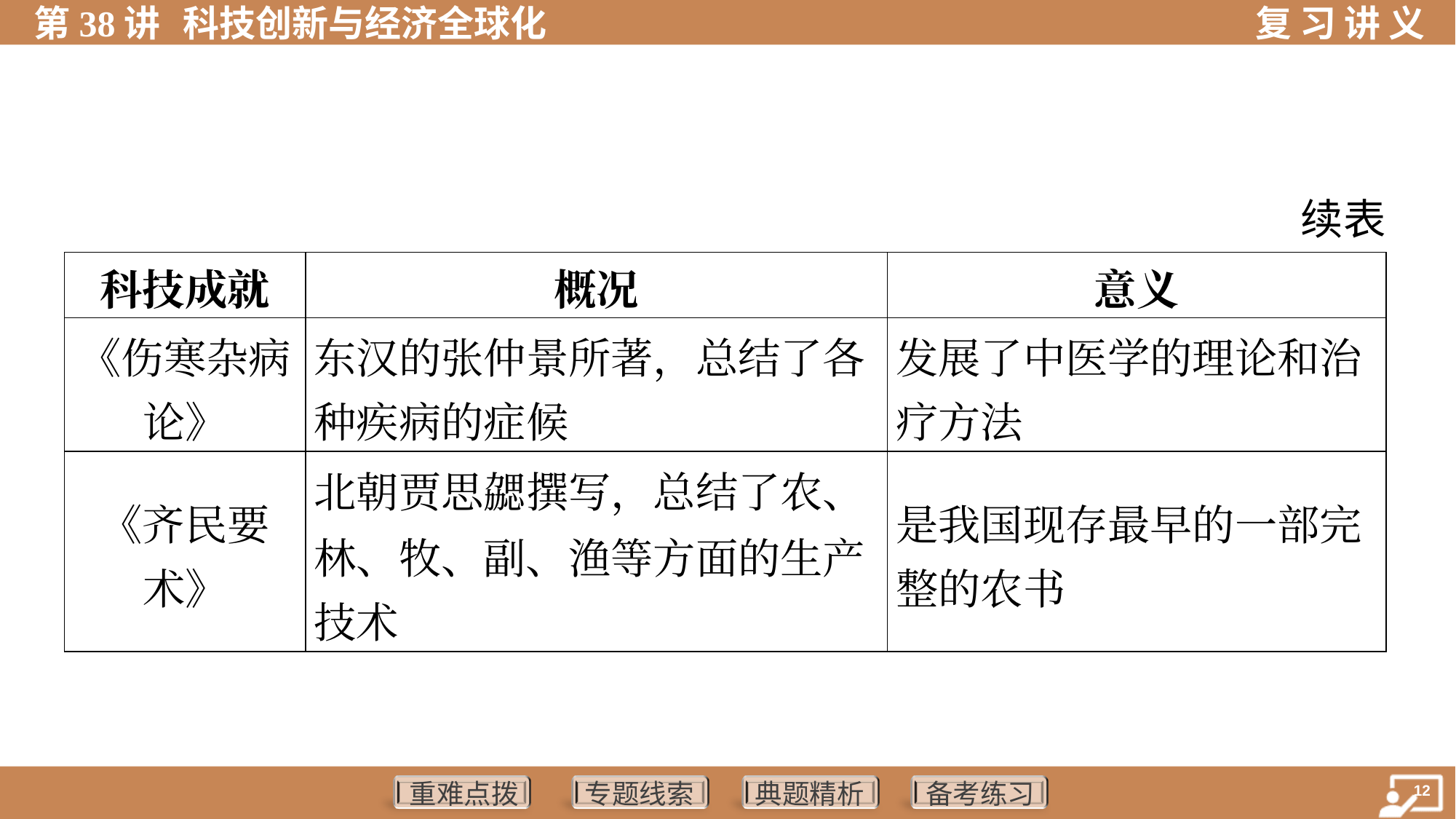

续表
| 科技成就 | 概况 | 意义 |
| --- | --- | --- |
| 《伤寒杂病 论》 | 东汉的张仲景所著，总结了各 种疾病的症候 | 发展了中医学的理论和治 疗方法 |
| 《齐民要 术》 | 北朝贾思勰撰写，总结了农、 林、牧、副、渔等方面的生产 技术 | 是我国现存最早的一部完 整的农书 |